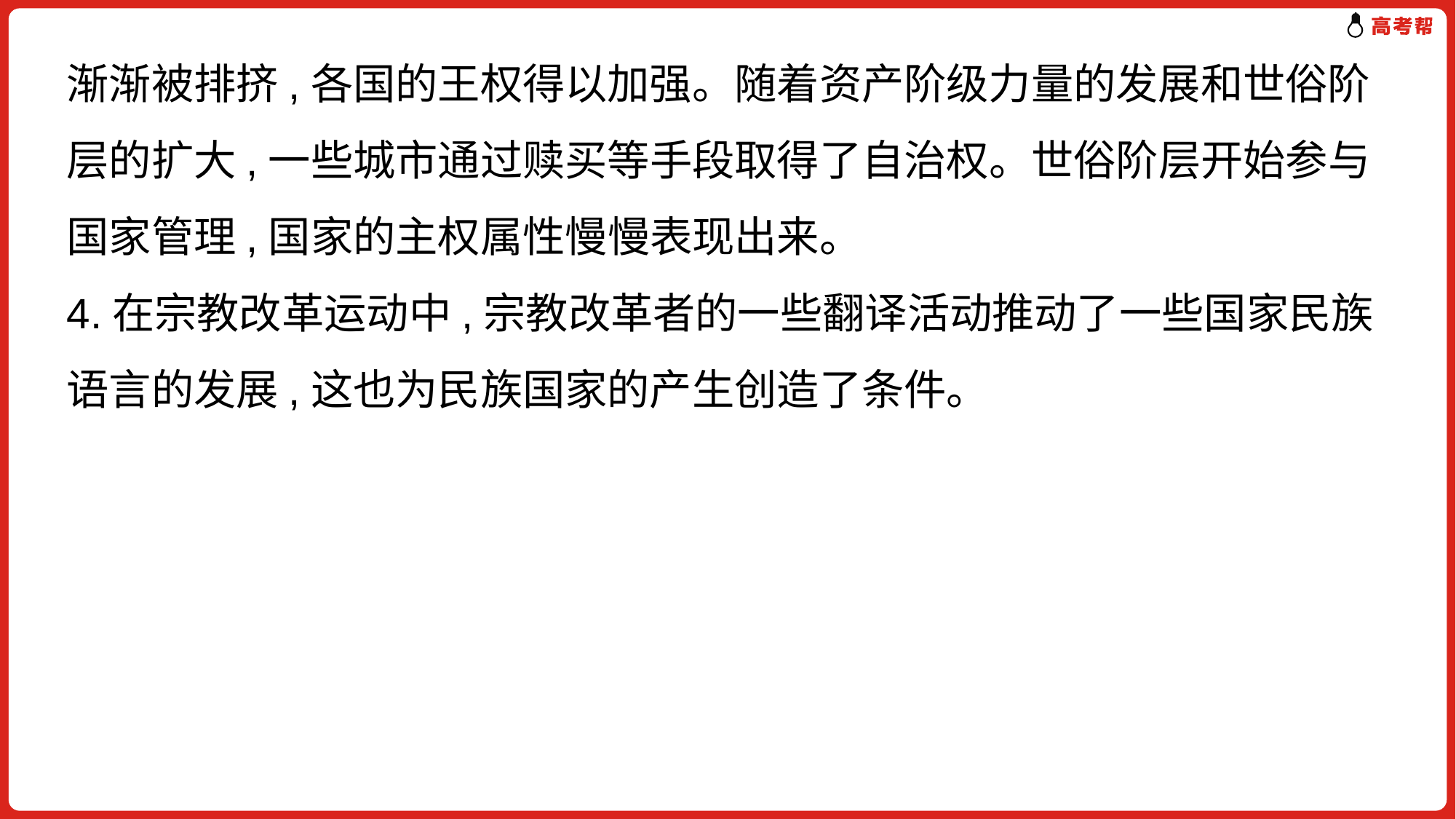

渐渐被排挤,各国的王权得以加强。随着资产阶级力量的发展和世俗阶
层的扩大,一些城市通过赎买等手段取得了自治权。世俗阶层开始参与国家管理,国家的主权属性慢慢表现出来。
4.在宗教改革运动中,宗教改革者的一些翻译活动推动了一些国家民族语言的发展,这也为民族国家的产生创造了条件。